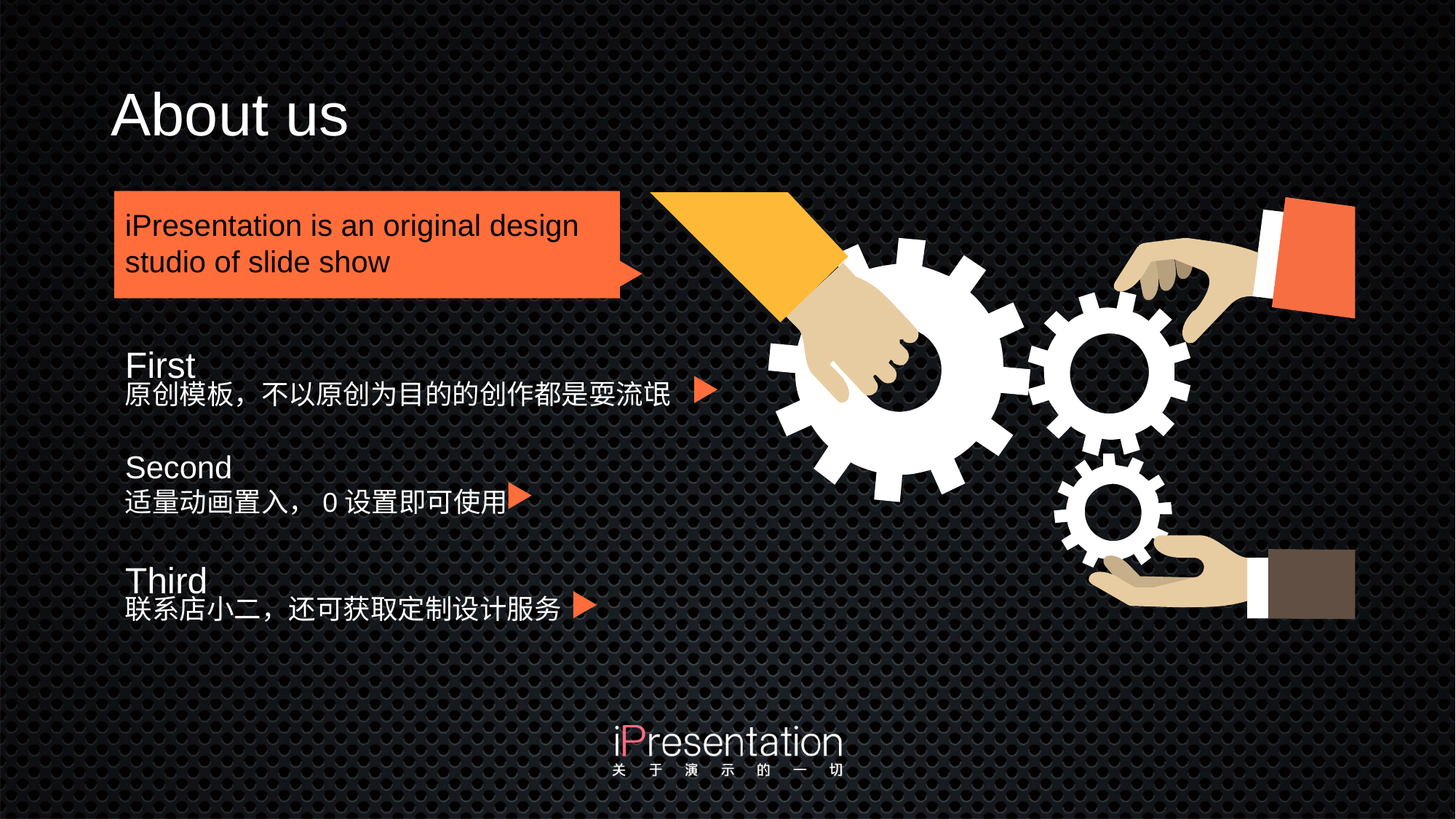

# About us

iPresentation is an original design studio of slide show

First
原创模板，不以原创为目的的创作都是耍流氓

Second

适量动画置入，0设置即可使用

Third

联系店小二，还可获取定制设计服务